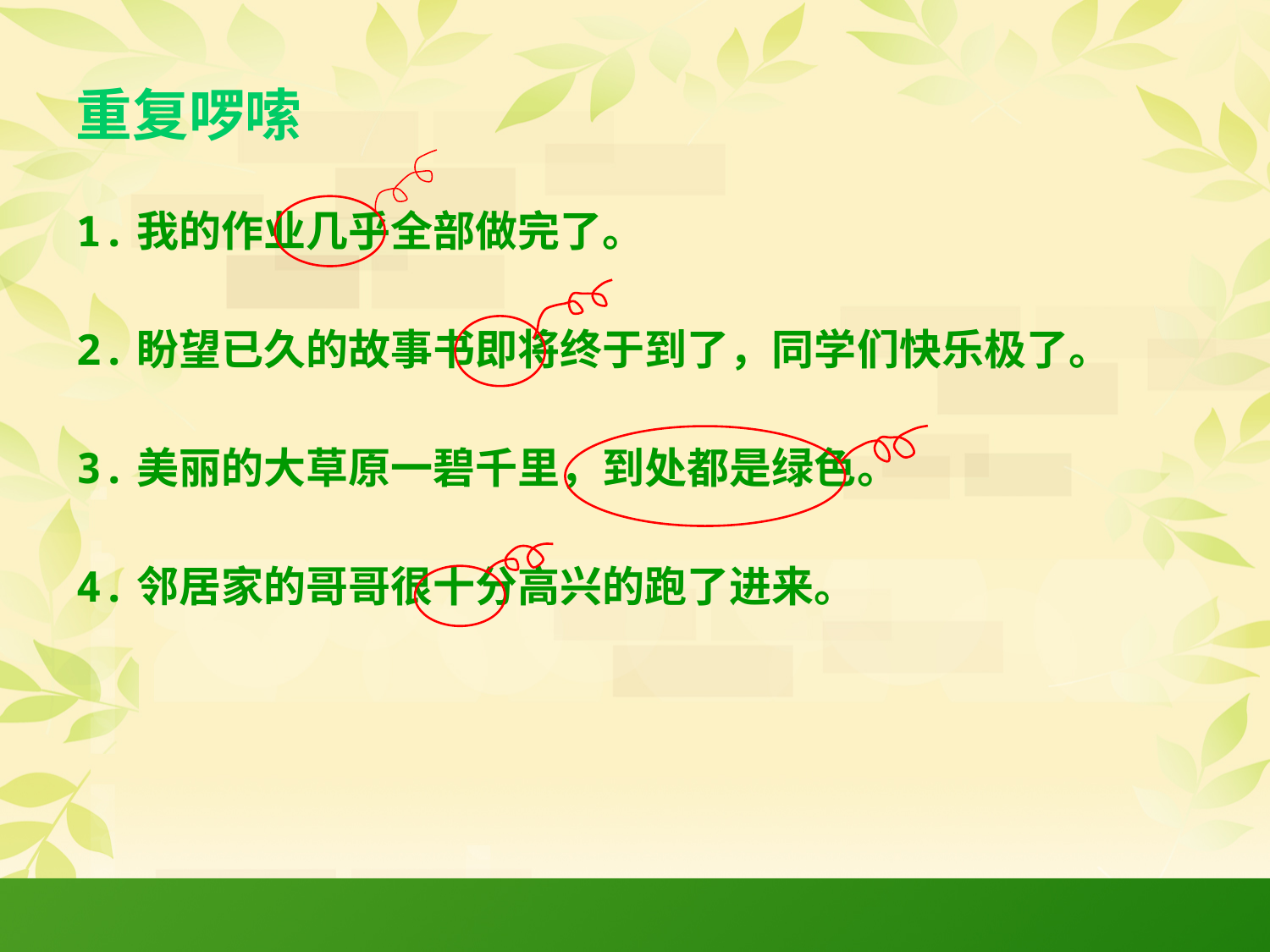

# 重复啰嗦

1.我的作业几乎全部做完了。

2.盼望已久的故事书即将终于到了，同学们快乐极了。

3.美丽的大草原一碧千里，到处都是绿色。

4.邻居家的哥哥很十分高兴的跑了进来。